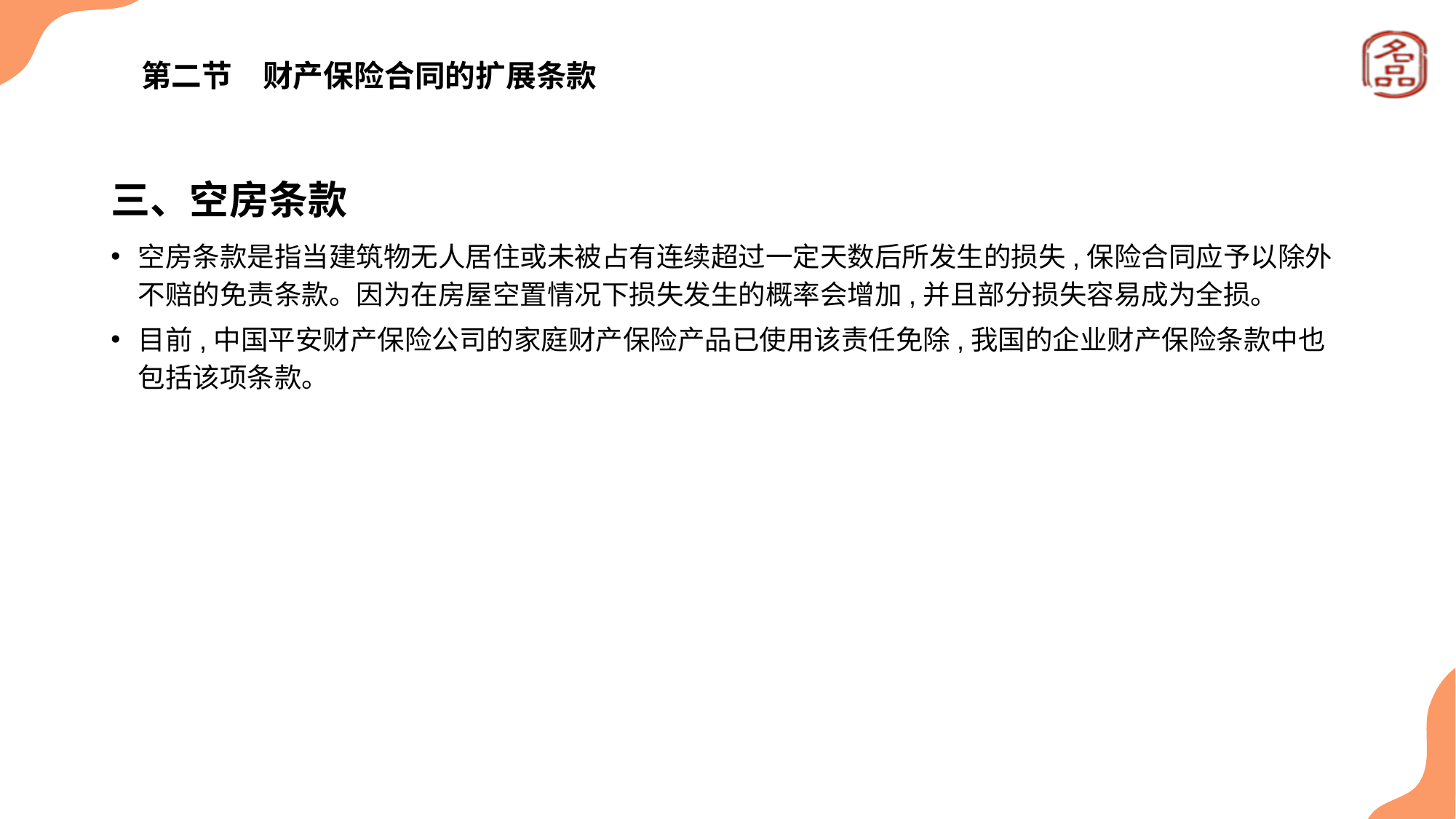

# 第二节　财产保险合同的扩展条款
三、空房条款
空房条款是指当建筑物无人居住或未被占有连续超过一定天数后所发生的损失,保险合同应予以除外不赔的免责条款。因为在房屋空置情况下损失发生的概率会增加,并且部分损失容易成为全损。
目前,中国平安财产保险公司的家庭财产保险产品已使用该责任免除,我国的企业财产保险条款中也包括该项条款。